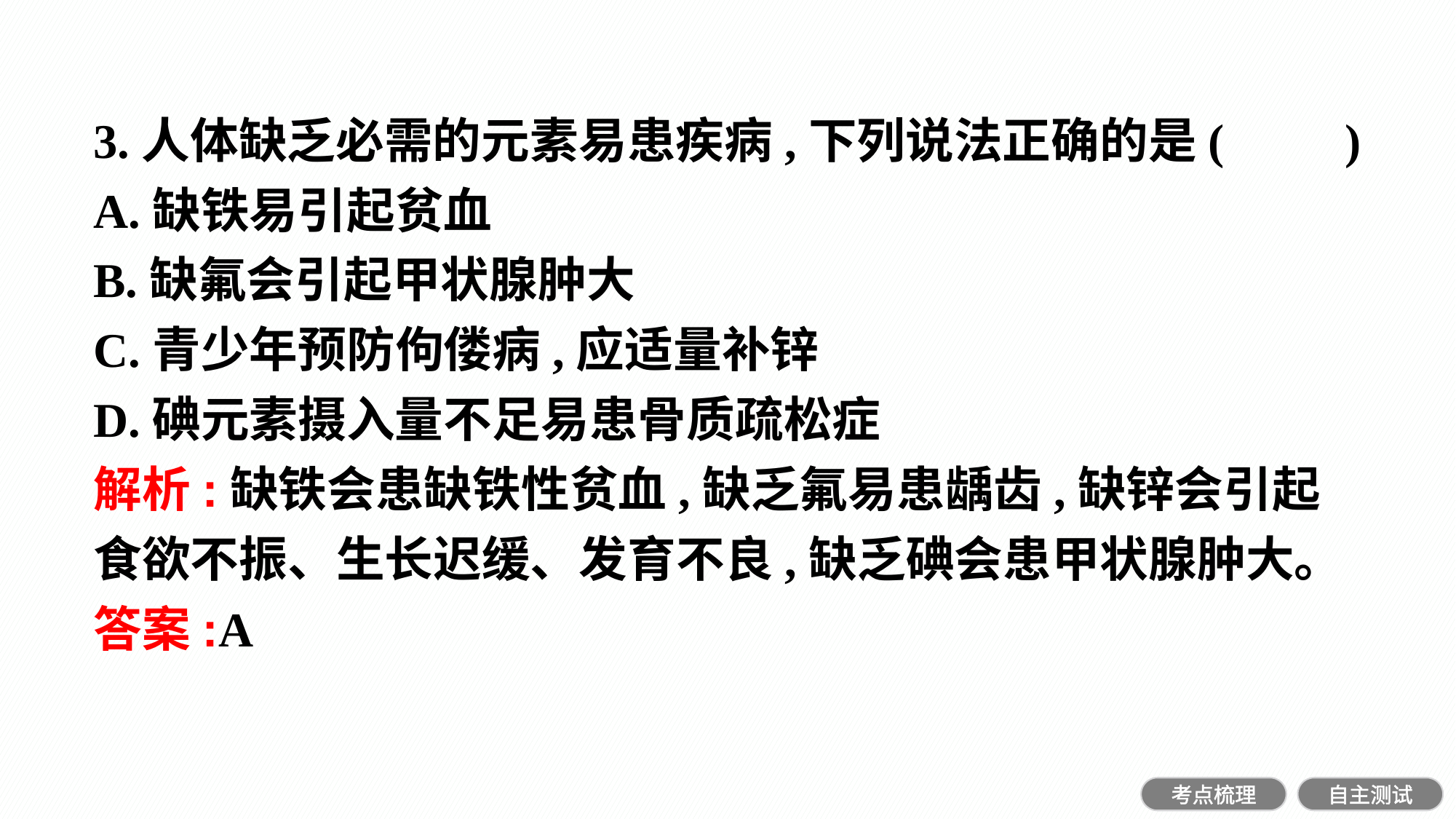

3.人体缺乏必需的元素易患疾病,下列说法正确的是(　　)
A.缺铁易引起贫血
B.缺氟会引起甲状腺肿大
C.青少年预防佝偻病,应适量补锌
D.碘元素摄入量不足易患骨质疏松症
解析:缺铁会患缺铁性贫血,缺乏氟易患龋齿,缺锌会引起食欲不振、生长迟缓、发育不良,缺乏碘会患甲状腺肿大。
答案:A